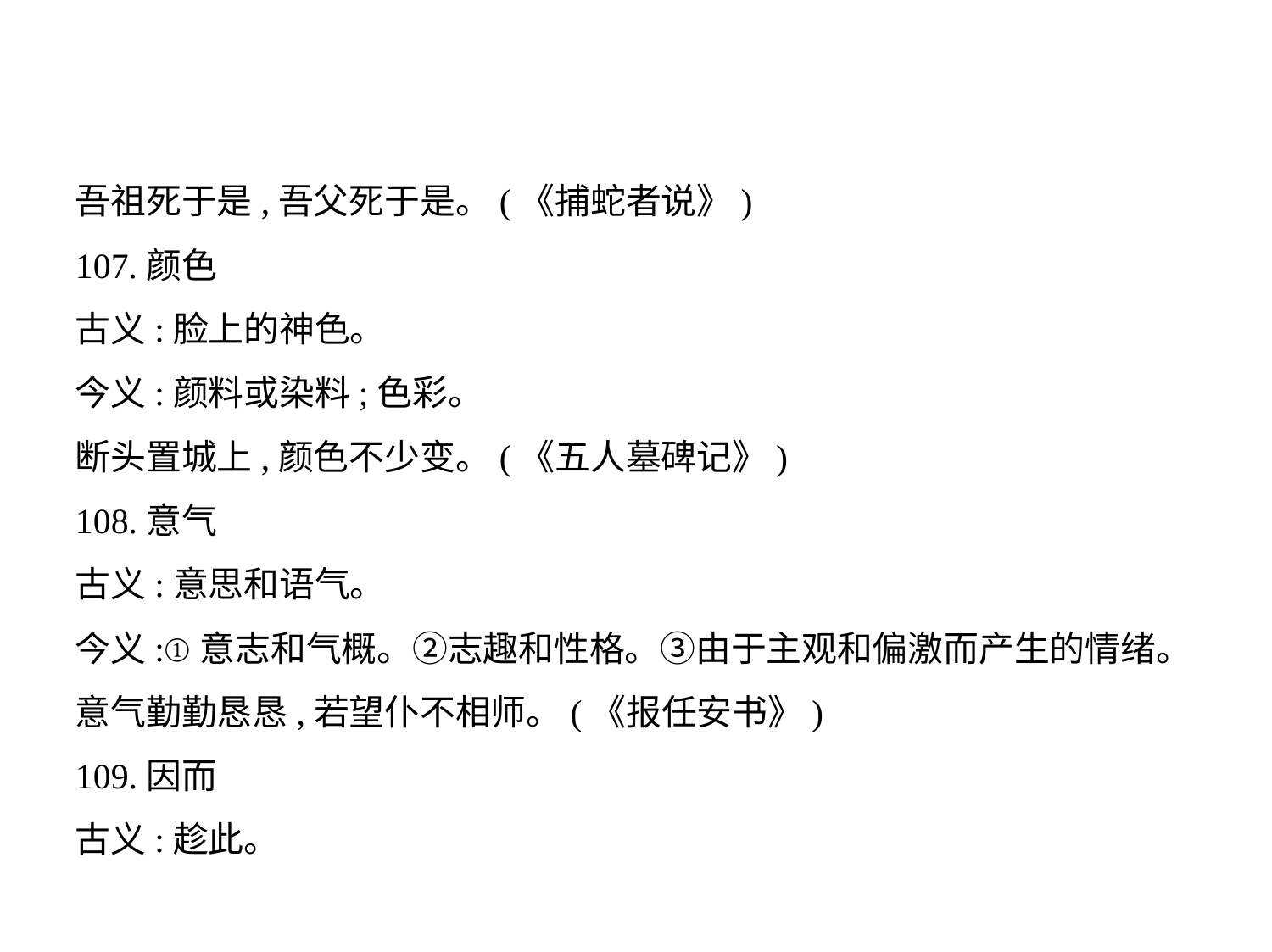

吾祖死于是,吾父死于是。(《捕蛇者说》)
107.颜色
古义:脸上的神色。
今义:颜料或染料;色彩。
断头置城上,颜色不少变。(《五人墓碑记》)
108.意气
古义:意思和语气。
今义:①意志和气概。②志趣和性格。③由于主观和偏激而产生的情绪。
意气勤勤恳恳,若望仆不相师。(《报任安书》)
109.因而
古义:趁此。